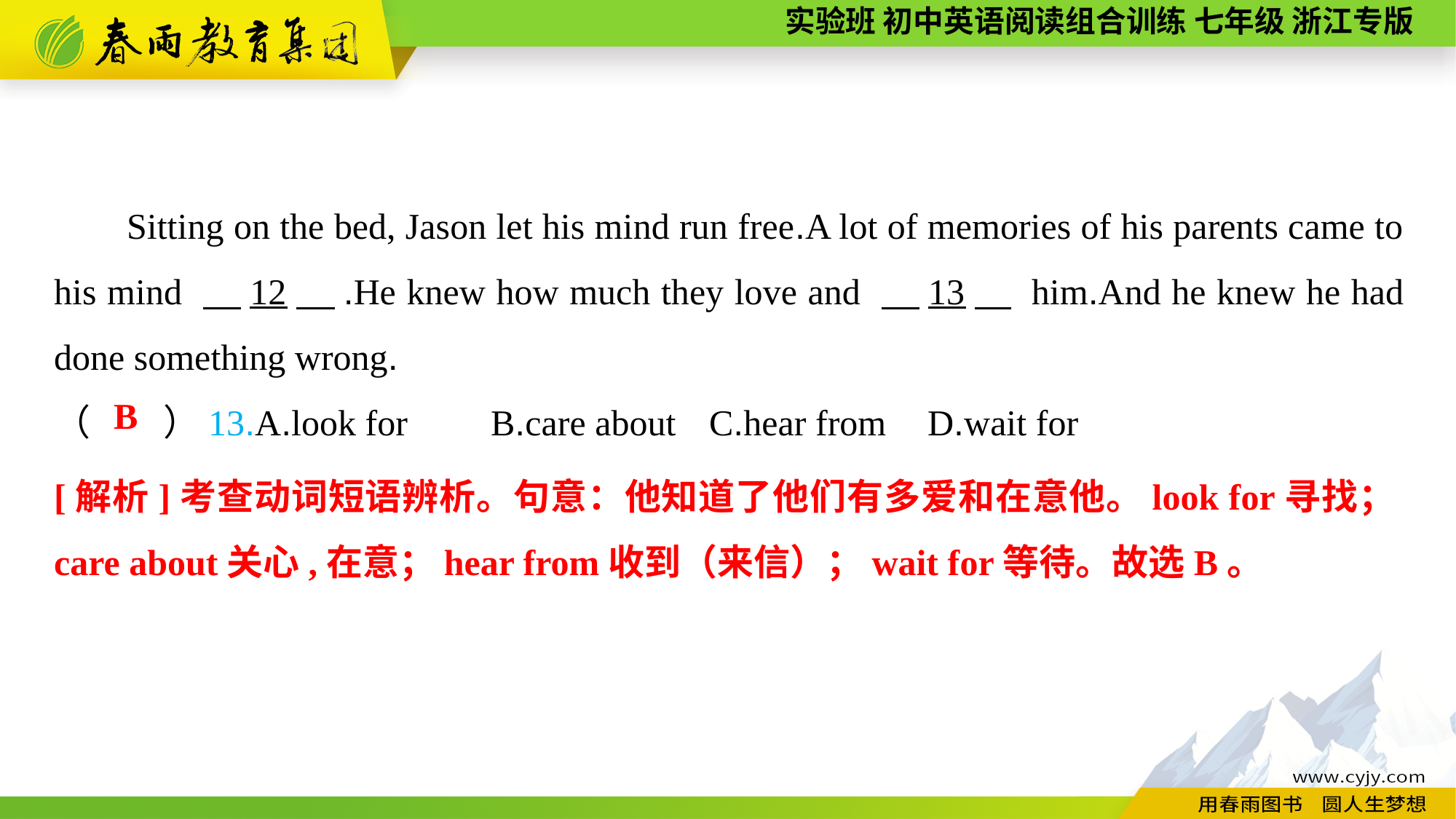

Sitting on the bed, Jason let his mind run free.A lot of memories of his parents came to his mind 　12　.He knew how much they love and 　13　 him.And he knew he had done something wrong.
（　　）13.A.look for	B.care about	C.hear from	D.wait for
B
[解析]考查动词短语辨析。句意：他知道了他们有多爱和在意他。look for寻找；care about关心,在意；hear from收到（来信）；wait for等待。故选B。